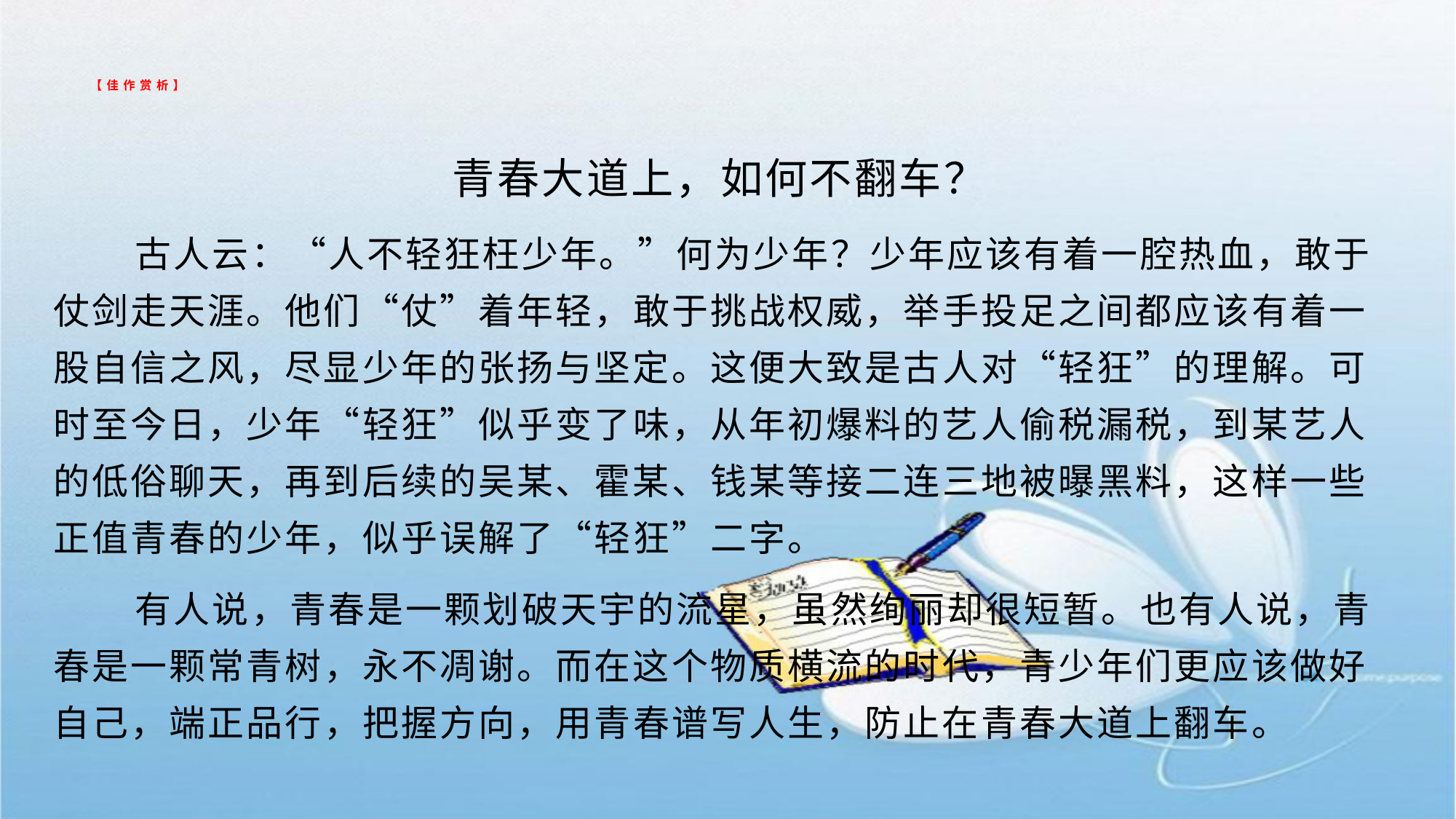

# 【佳作赏析】
青春大道上，如何不翻车？
       古人云：“人不轻狂枉少年。”何为少年？少年应该有着一腔热血，敢于仗剑走天涯。他们“仗”着年轻，敢于挑战权威，举手投足之间都应该有着一股自信之风，尽显少年的张扬与坚定。这便大致是古人对“轻狂”的理解。可时至今日，少年“轻狂”似乎变了味，从年初爆料的艺人偷税漏税，到某艺人的低俗聊天，再到后续的吴某、霍某、钱某等接二连三地被曝黑料，这样一些正值青春的少年，似乎误解了“轻狂”二字。
       有人说，青春是一颗划破天宇的流星，虽然绚丽却很短暂。也有人说，青春是一颗常青树，永不凋谢。而在这个物质横流的时代，青少年们更应该做好自己，端正品行，把握方向，用青春谱写人生，防止在青春大道上翻车。